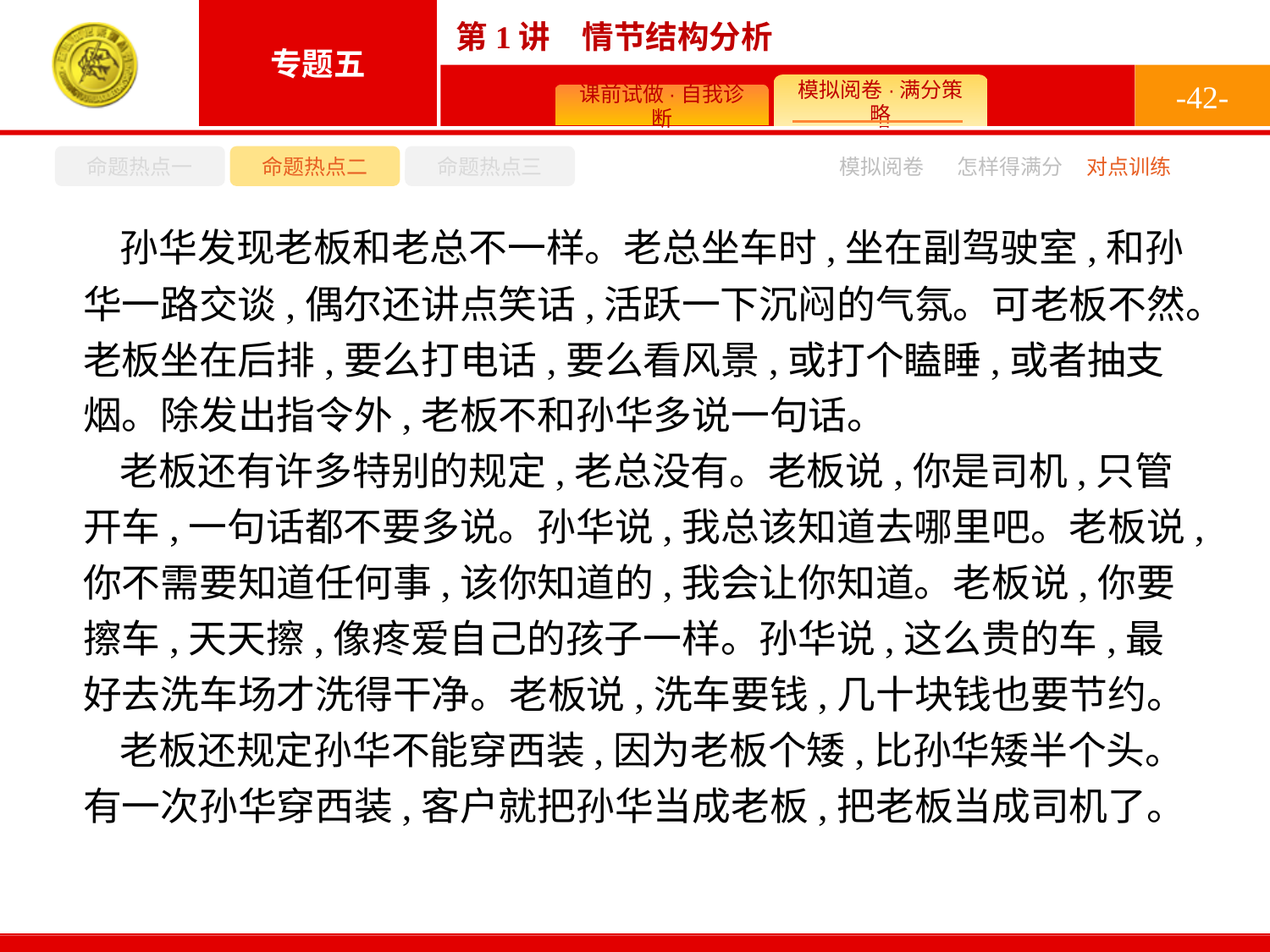

-42-
命题热点一
命题热点二
命题热点三
怎样得满分
模拟阅卷
对点训练
孙华发现老板和老总不一样。老总坐车时,坐在副驾驶室,和孙华一路交谈,偶尔还讲点笑话,活跃一下沉闷的气氛。可老板不然。老板坐在后排,要么打电话,要么看风景,或打个瞌睡,或者抽支烟。除发出指令外,老板不和孙华多说一句话。
老板还有许多特别的规定,老总没有。老板说,你是司机,只管开车,一句话都不要多说。孙华说,我总该知道去哪里吧。老板说,你不需要知道任何事,该你知道的,我会让你知道。老板说,你要擦车,天天擦,像疼爱自己的孩子一样。孙华说,这么贵的车,最好去洗车场才洗得干净。老板说,洗车要钱,几十块钱也要节约。
老板还规定孙华不能穿西装,因为老板个矮,比孙华矮半个头。有一次孙华穿西装,客户就把孙华当成老板,把老板当成司机了。